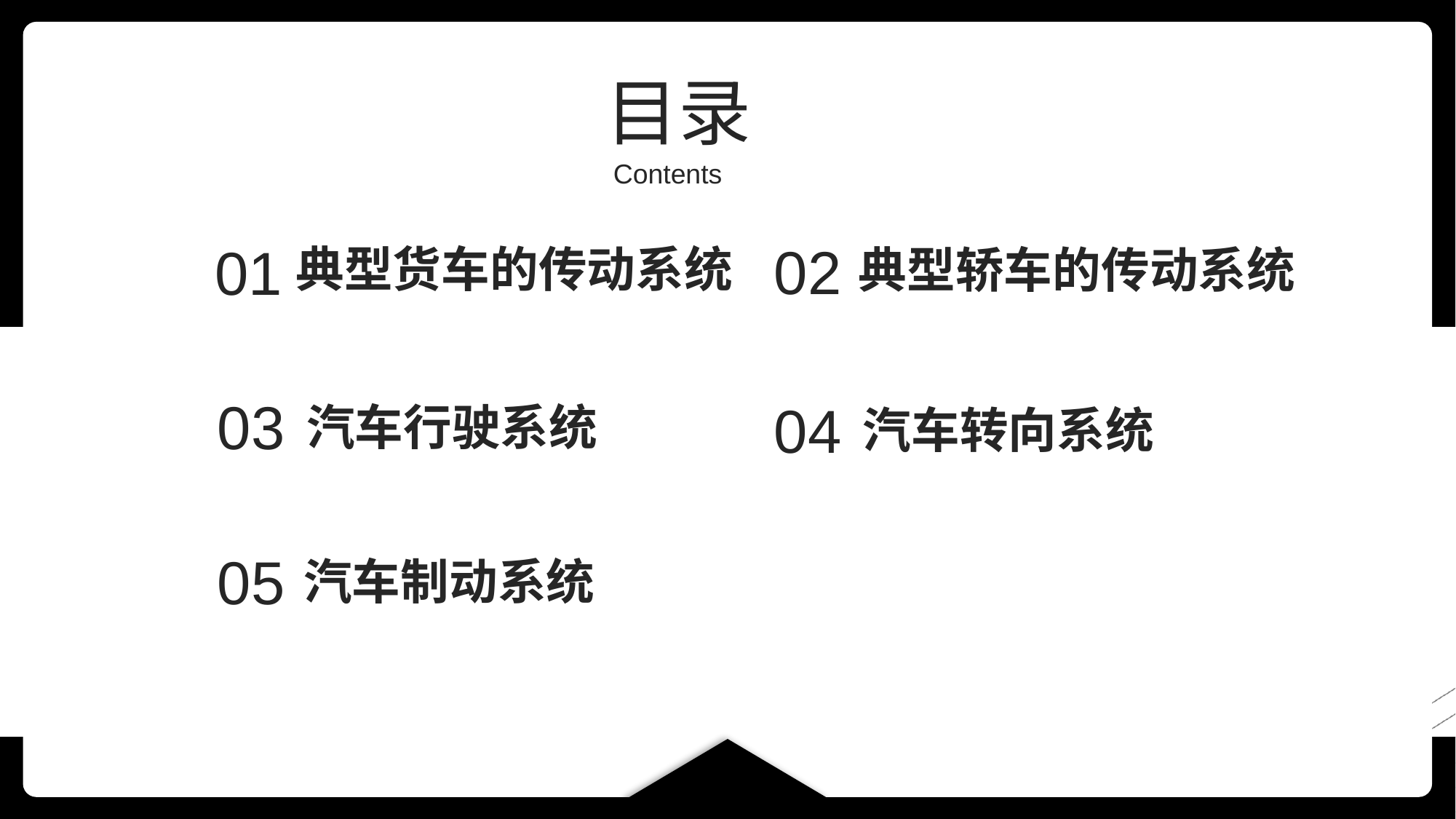

目录
Contents
01
02
典型货车的传动系统
典型轿车的传动系统
03
04
汽车行驶系统
汽车转向系统
05
汽车制动系统